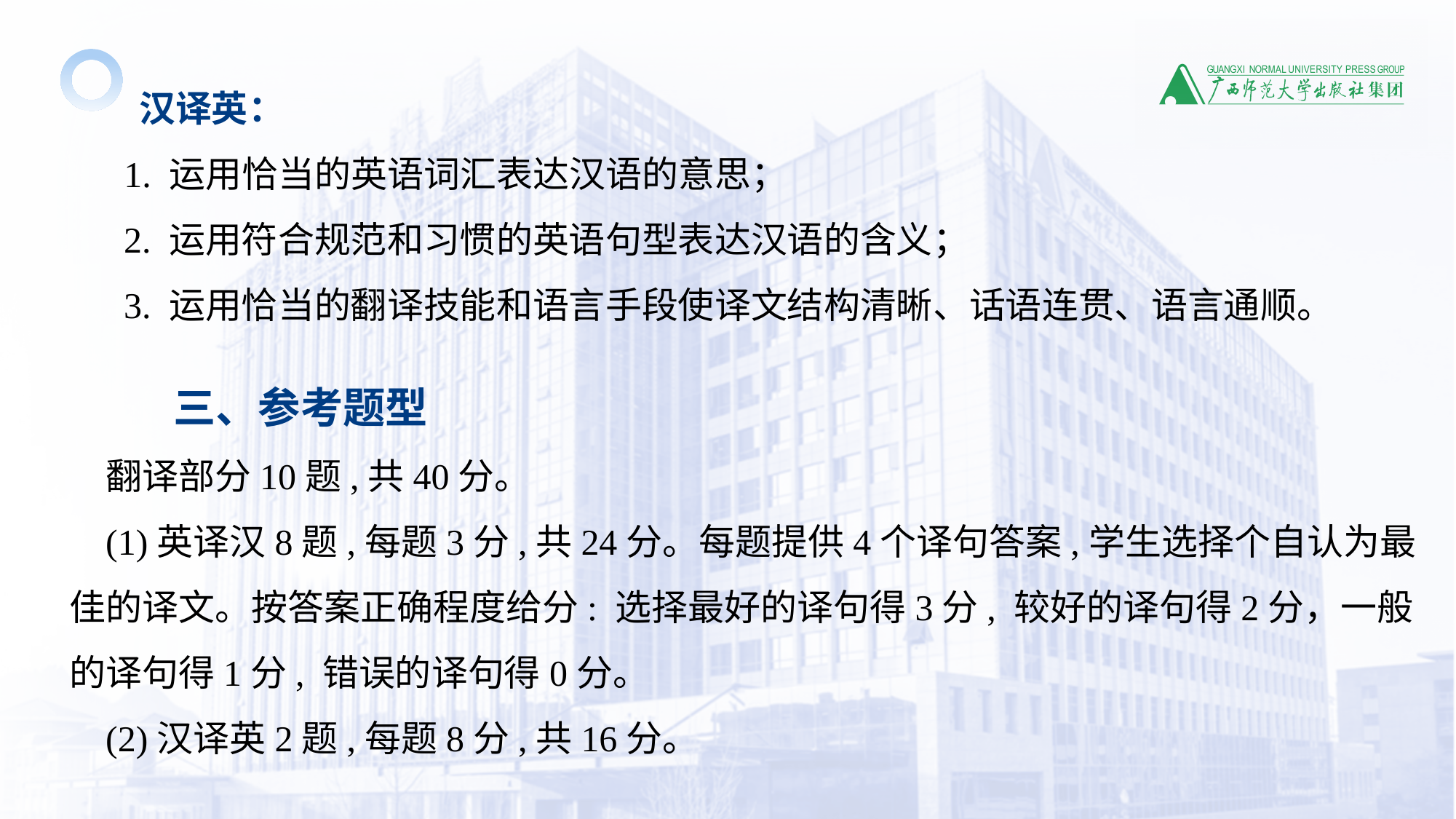

汉译英：
  1. 运用恰当的英语词汇表达汉语的意思；
  2. 运用符合规范和习惯的英语句型表达汉语的含义；
  3. 运用恰当的翻译技能和语言手段使译文结构清晰、话语连贯、语言通顺。

      三、参考题型
翻译部分10题,共40分。
(1)英译汉8题,每题3分,共24分。每题提供4个译句答案,学生选择个自认为最佳的译文。按答案正确程度给分: 选择最好的译句得3分, 较好的译句得2分，一般的译句得1分, 错误的译句得0分。
(2)汉译英2题,每题8分,共16分。